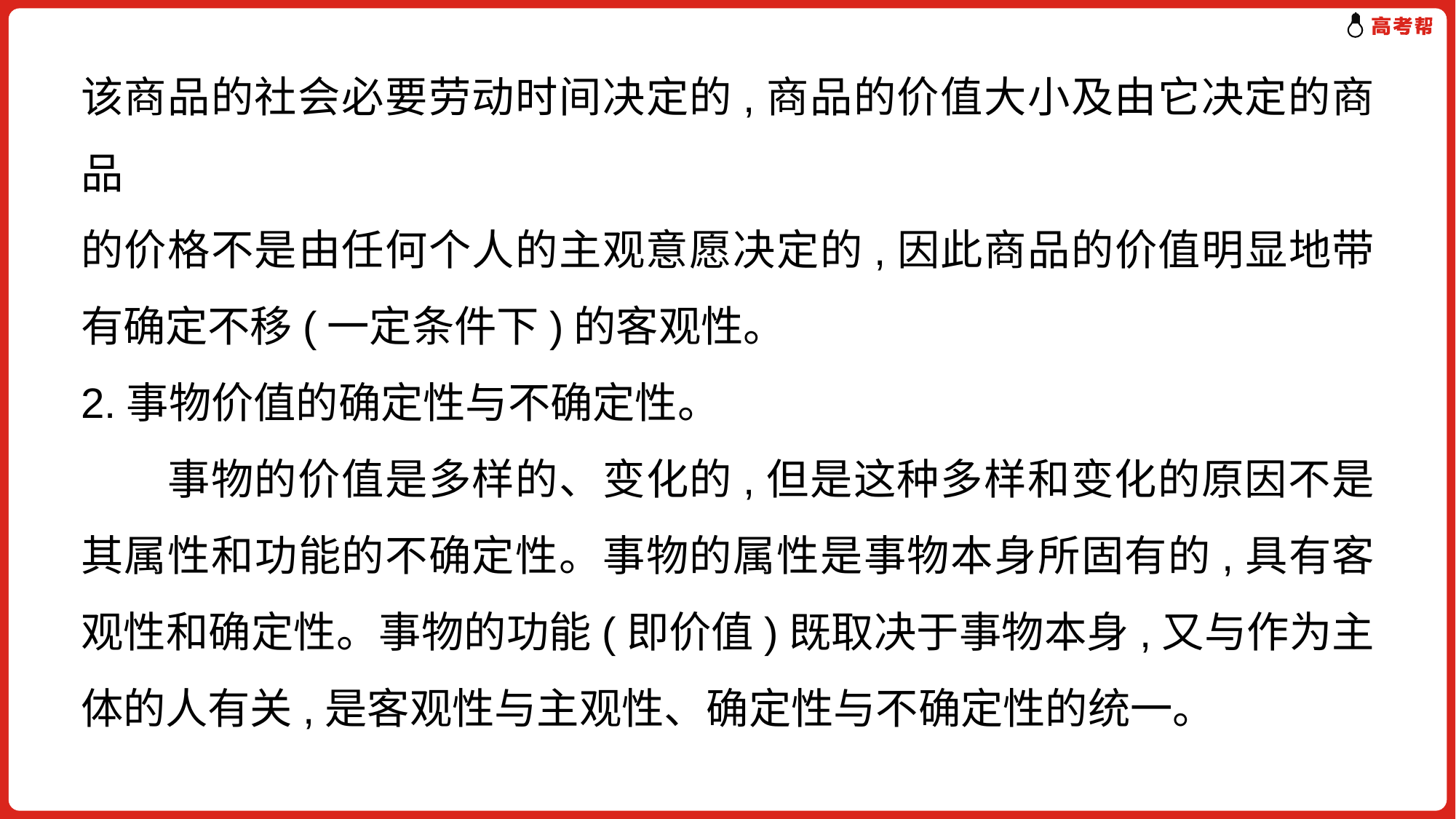

该商品的社会必要劳动时间决定的,商品的价值大小及由它决定的商品
的价格不是由任何个人的主观意愿决定的,因此商品的价值明显地带有确定不移(一定条件下)的客观性。
2.事物价值的确定性与不确定性。
　　事物的价值是多样的、变化的,但是这种多样和变化的原因不是其属性和功能的不确定性。事物的属性是事物本身所固有的,具有客观性和确定性。事物的功能(即价值)既取决于事物本身,又与作为主体的人有关,是客观性与主观性、确定性与不确定性的统一。